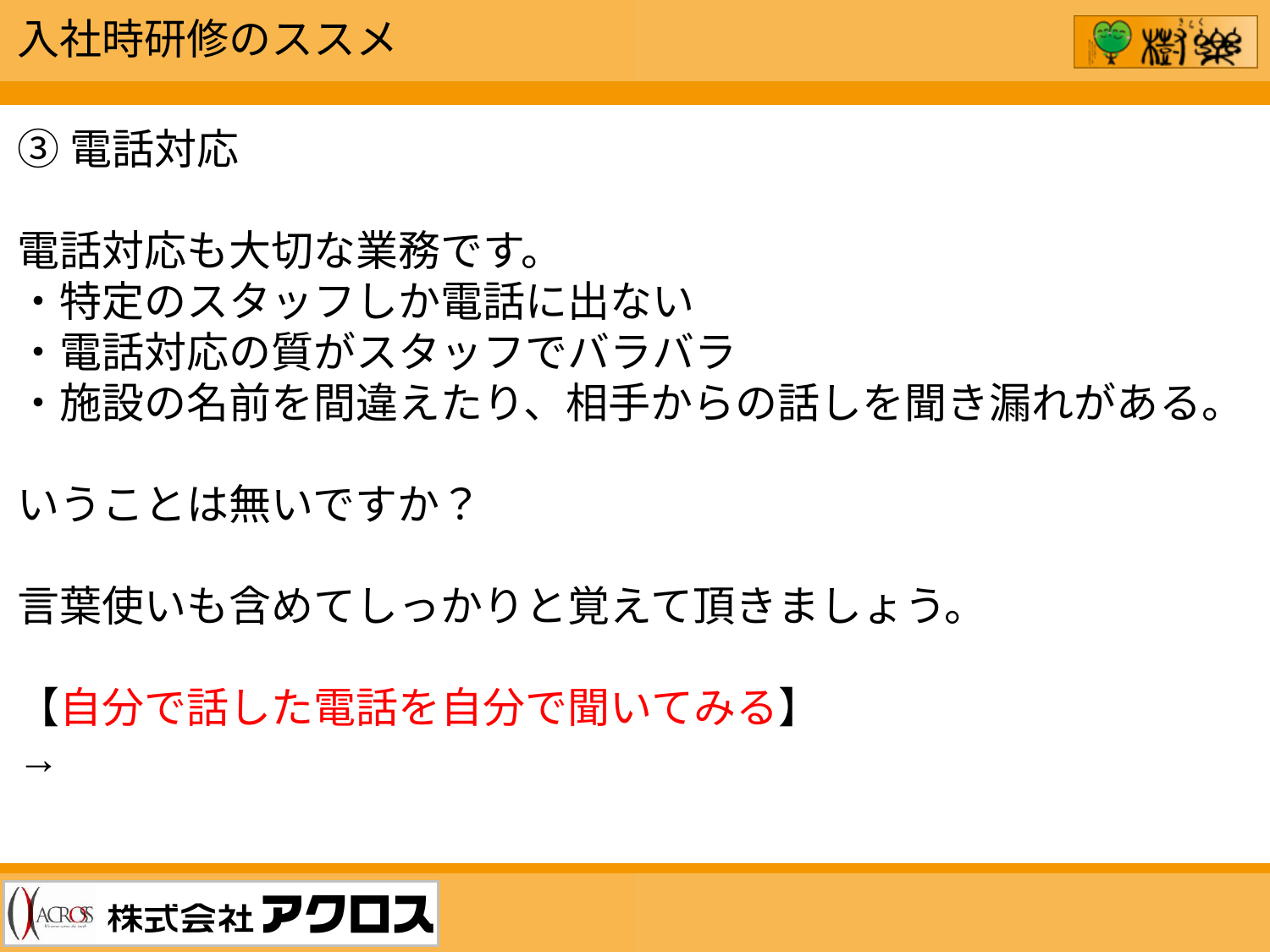

入社時研修のススメ
③電話対応

電話対応も大切な業務です。
・特定のスタッフしか電話に出ない
・電話対応の質がスタッフでバラバラ
・施設の名前を間違えたり、相手からの話しを聞き漏れがある。

いうことは無いですか？

言葉使いも含めてしっかりと覚えて頂きましょう。

【自分で話した電話を自分で聞いてみる】
→